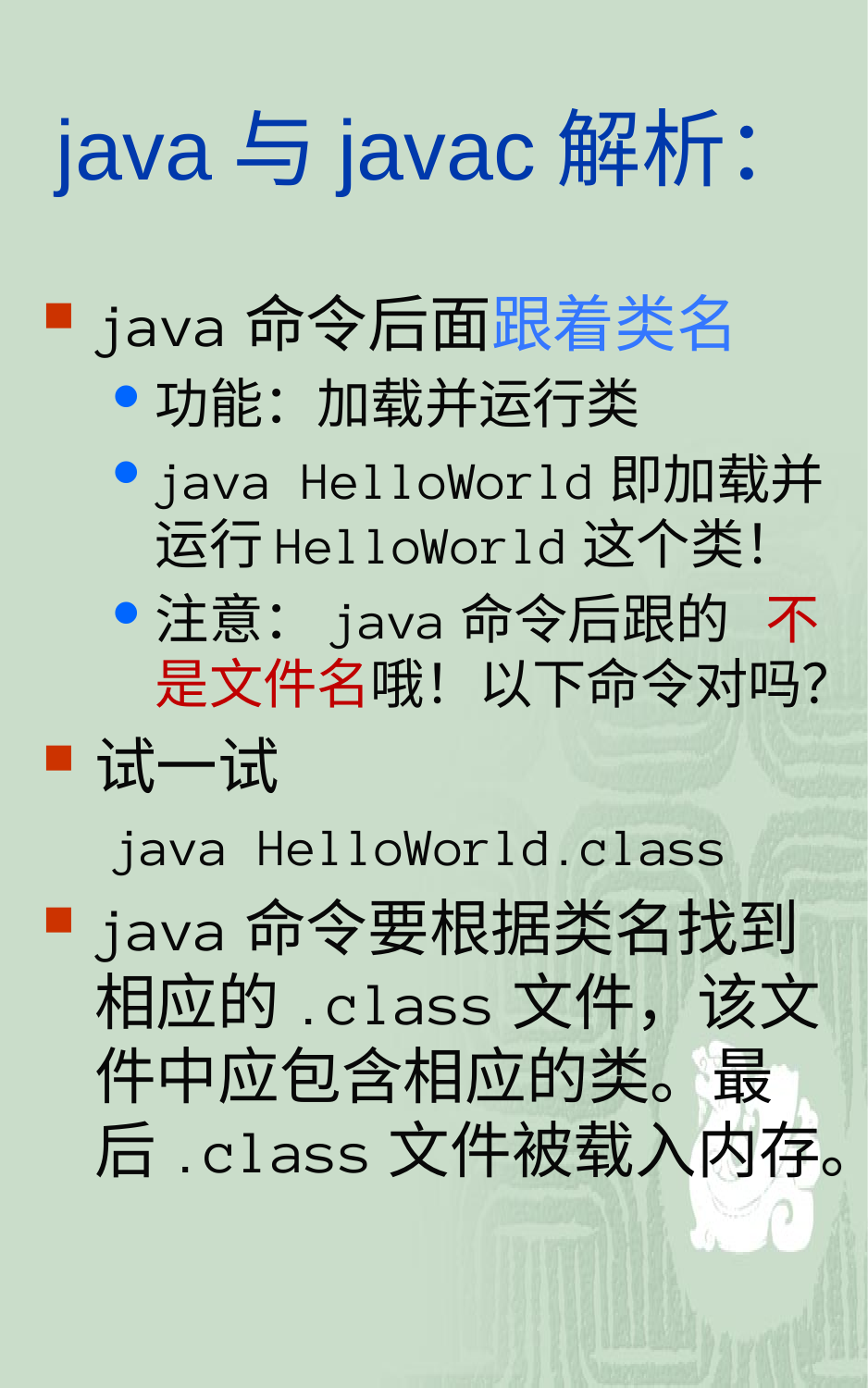

# java与javac解析：
java命令后面跟着类名
功能：加载并运行类
java HelloWorld即加载并运行HelloWorld这个类！
注意：java命令后跟的   不是文件名哦！以下命令对吗？
试一试
java HelloWorld.class
java命令要根据类名找到相应的.class文件，该文件中应包含相应的类。最后.class文件被载入内存。